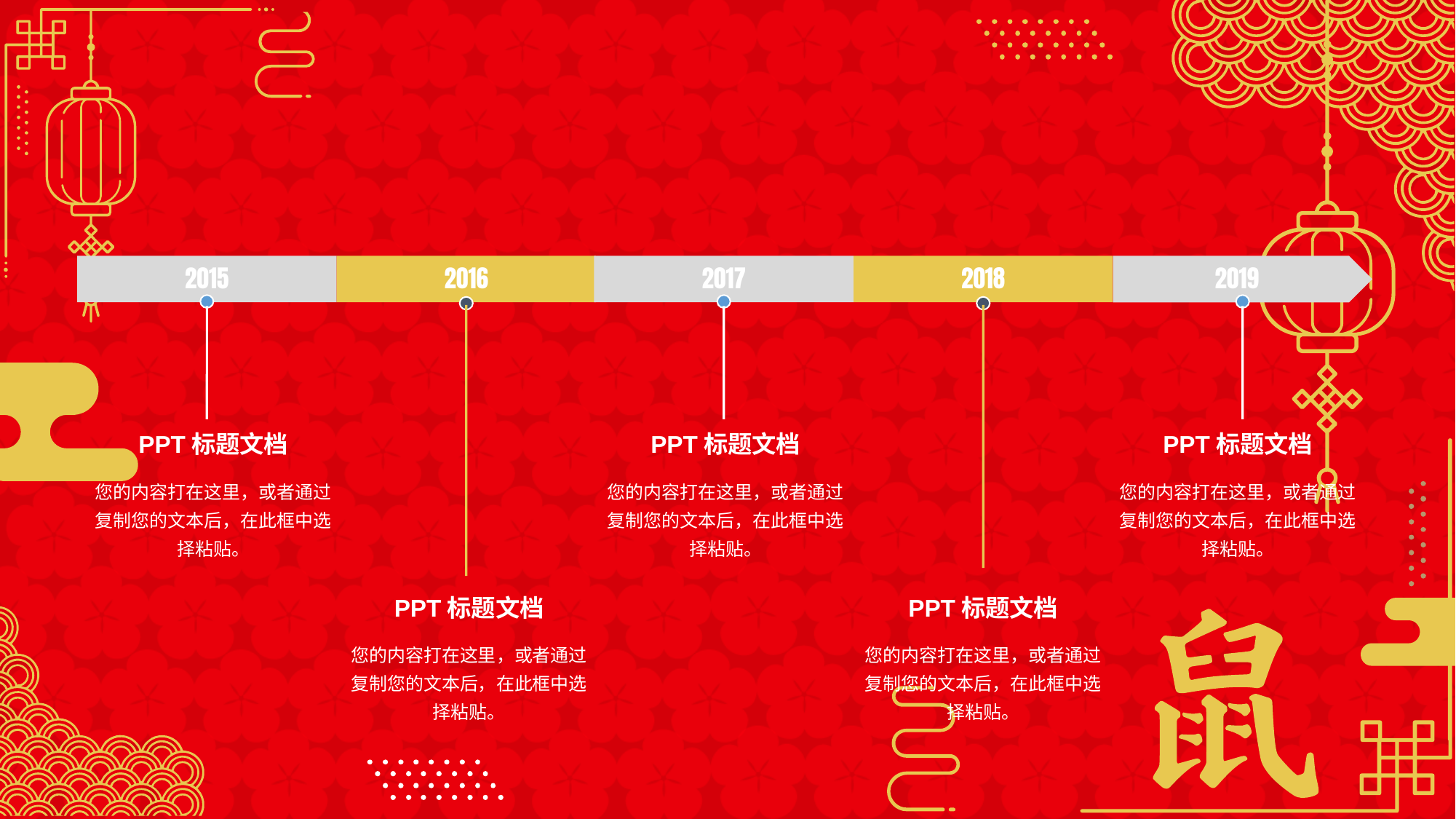

2015
2016
2017
2018
2019

PPT标题文档
PPT标题文档
PPT标题文档

您的内容打在这里，或者通过复制您的文本后，在此框中选择粘贴。
您的内容打在这里，或者通过复制您的文本后，在此框中选择粘贴。
您的内容打在这里，或者通过复制您的文本后，在此框中选择粘贴。

PPT标题文档
PPT标题文档

您的内容打在这里，或者通过复制您的文本后，在此框中选择粘贴。
您的内容打在这里，或者通过复制您的文本后，在此框中选择粘贴。